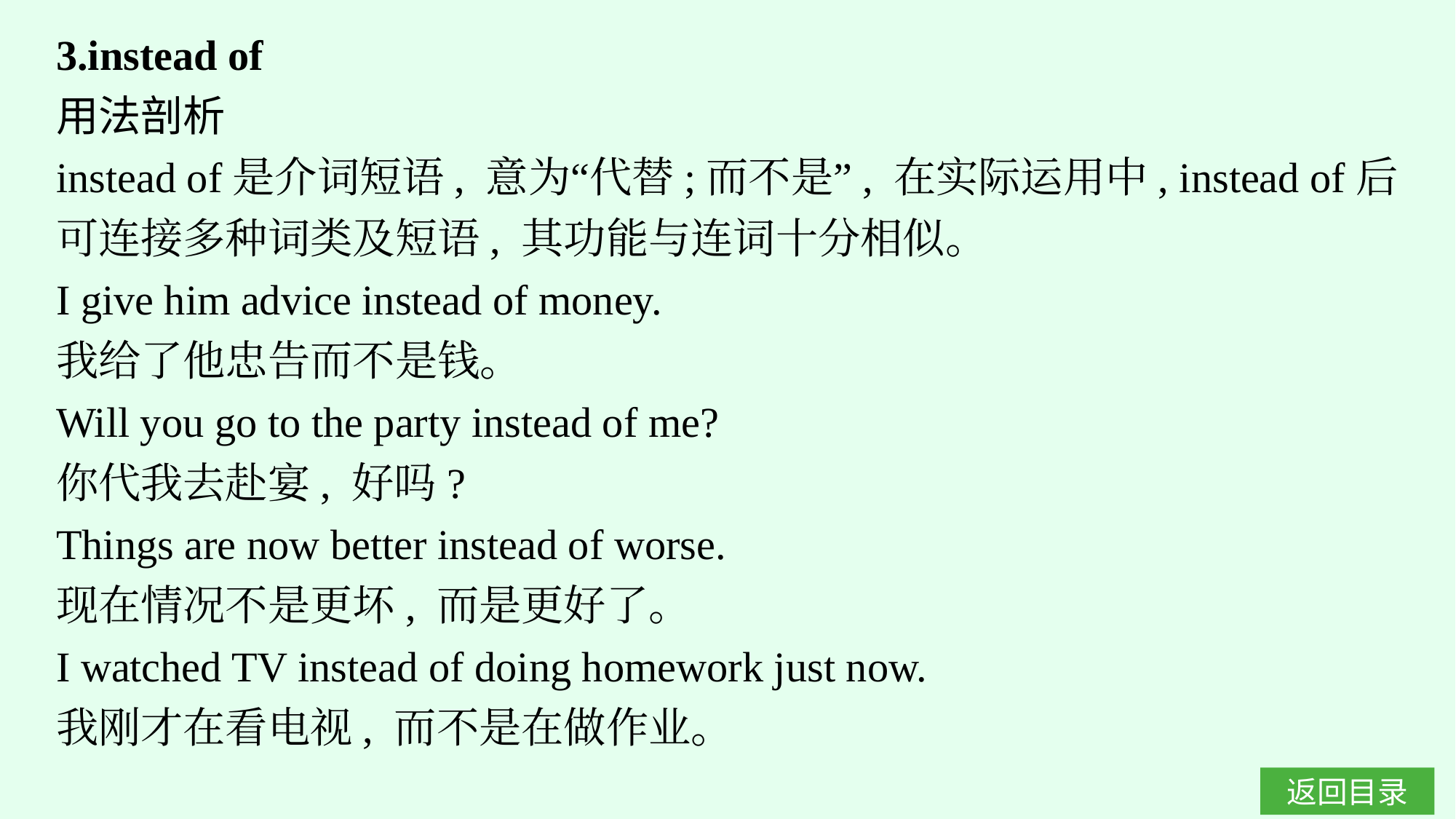

3.instead of
用法剖析
instead of是介词短语, 意为“代替;而不是”, 在实际运用中, instead of后可连接多种词类及短语, 其功能与连词十分相似。
I give him advice instead of money.
我给了他忠告而不是钱。
Will you go to the party instead of me?
你代我去赴宴, 好吗?
Things are now better instead of worse.
现在情况不是更坏, 而是更好了。
I watched TV instead of doing homework just now.
我刚才在看电视, 而不是在做作业。